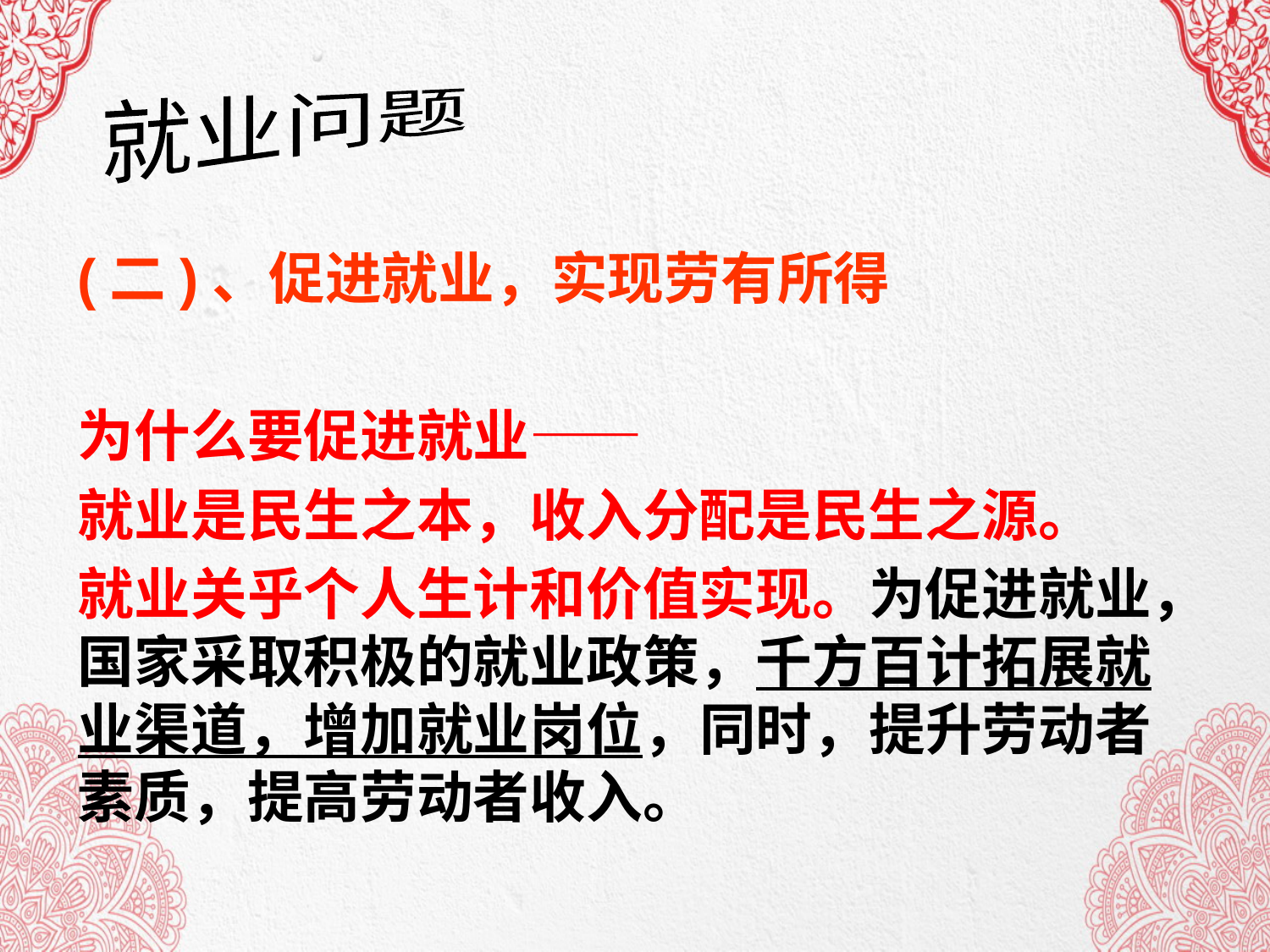

就业问题
(二)、促进就业，实现劳有所得

为什么要促进就业——
就业是民生之本，收入分配是民生之源。
就业关乎个人生计和价值实现。为促进就业，国家采取积极的就业政策，千方百计拓展就业渠道，增加就业岗位，同时，提升劳动者素质，提高劳动者收入。